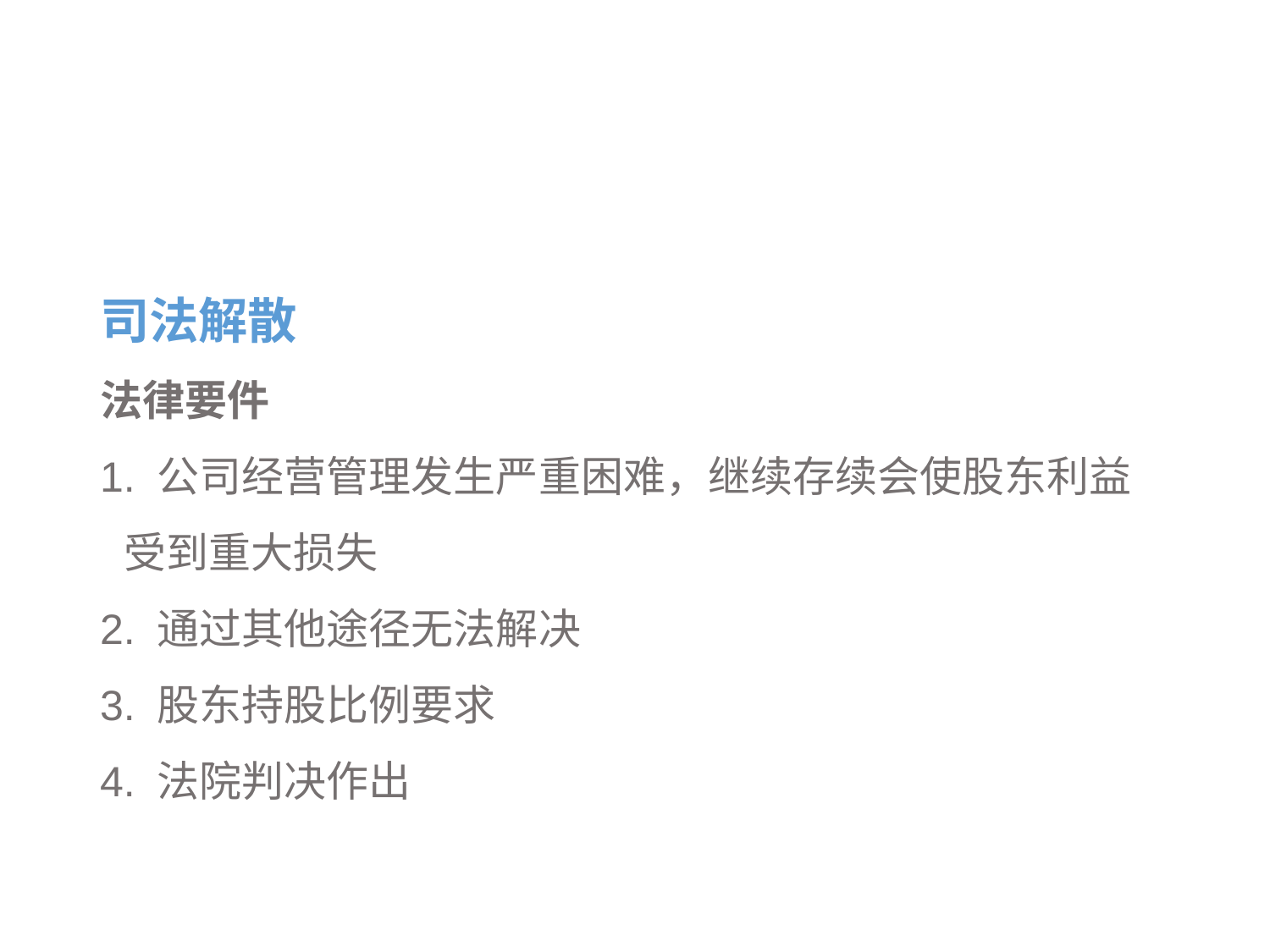

#
司法解散
法律要件
1. 公司经营管理发生严重困难，继续存续会使股东利益受到重大损失
2. 通过其他途径无法解决
3. 股东持股比例要求
4. 法院判决作出